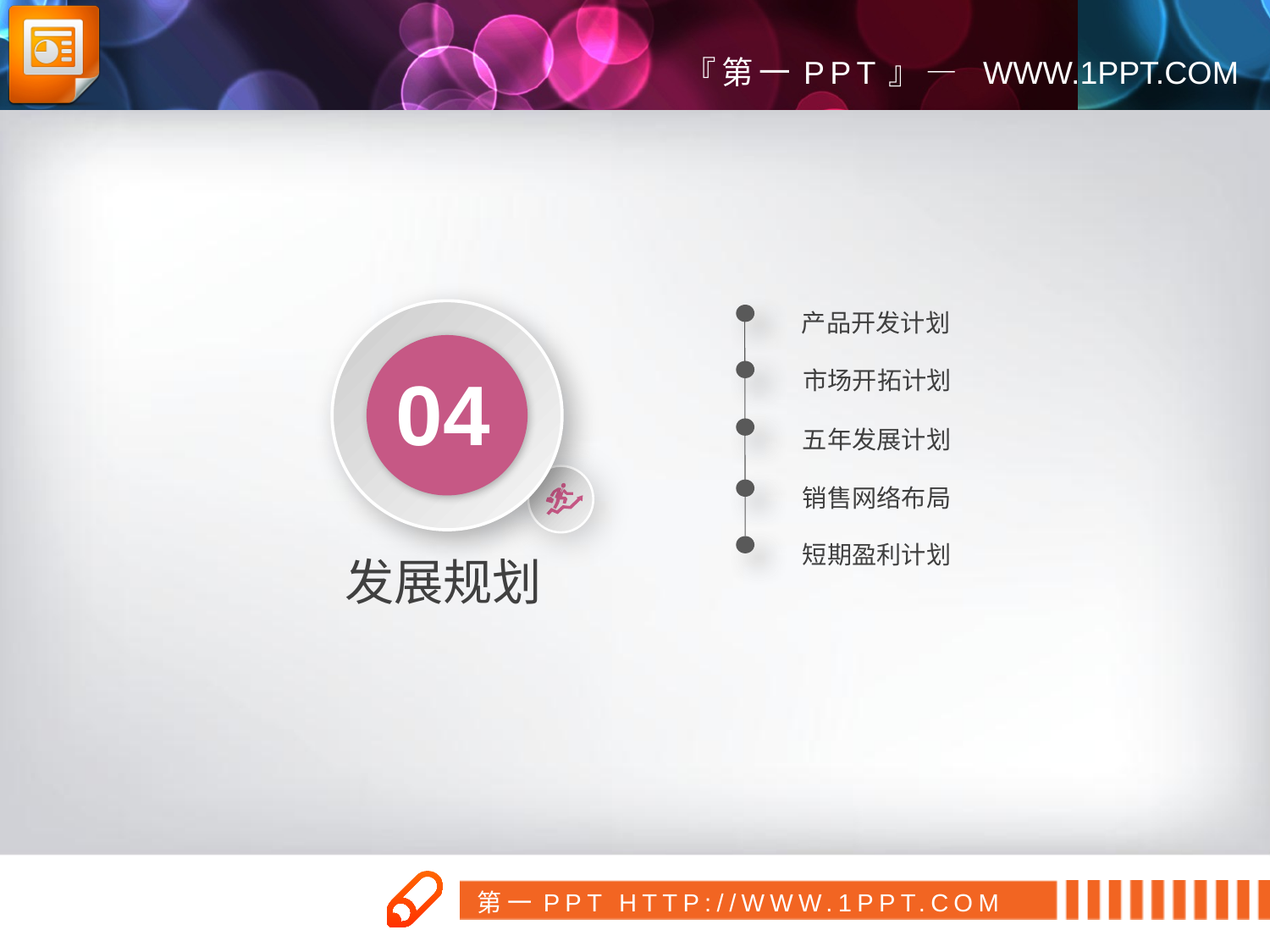

产品开发计划

04
市场开拓计划

五年发展计划

销售网络布局

短期盈利计划
发展规划